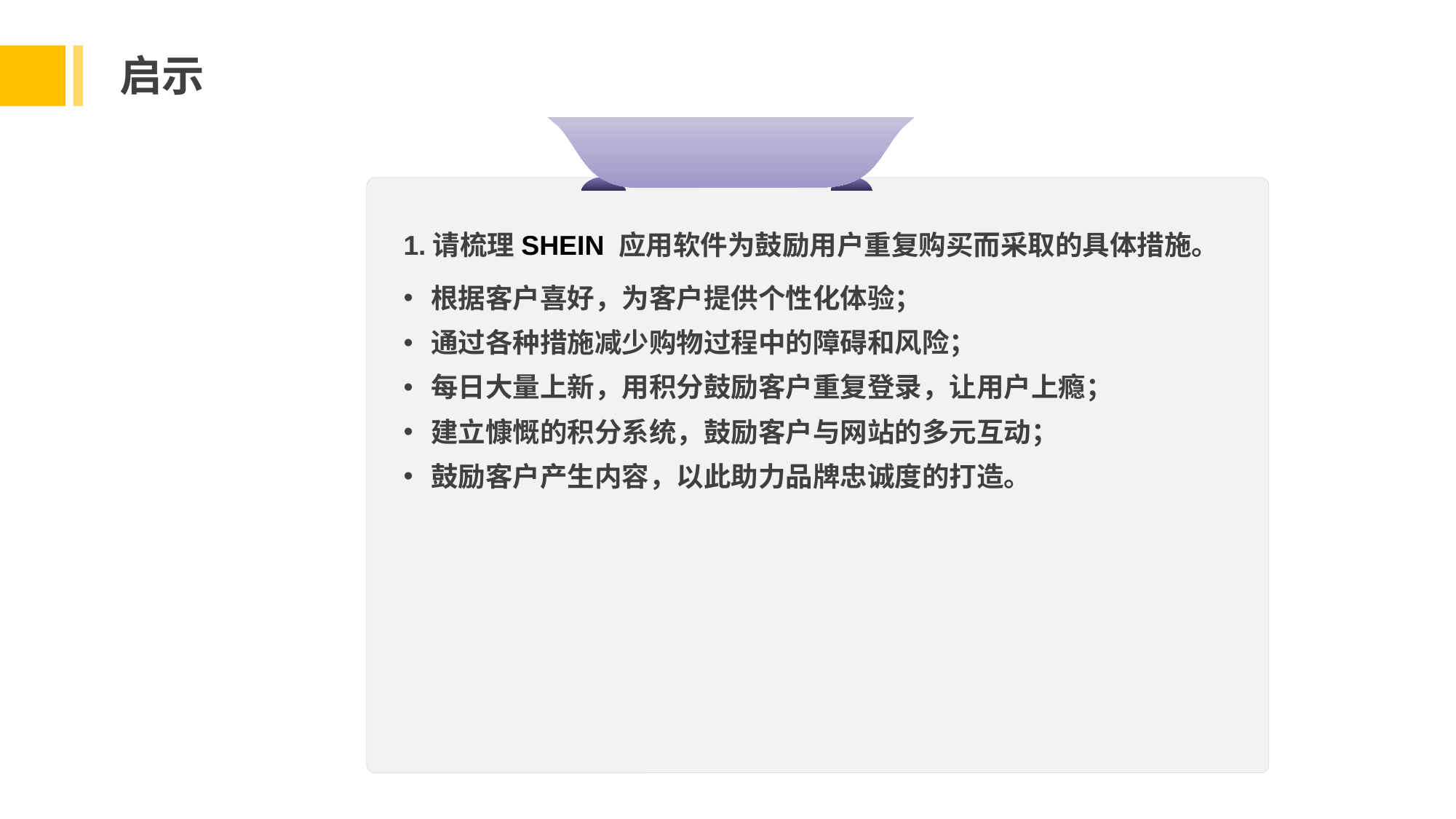

启示

1.请梳理SHEIN 应用软件为鼓励用户重复购买而采取的具体措施。
根据客户喜好，为客户提供个性化体验；
通过各种措施减少购物过程中的障碍和风险；
每日大量上新，用积分鼓励客户重复登录，让用户上瘾；
建立慷慨的积分系统，鼓励客户与网站的多元互动；
鼓励客户产生内容，以此助力品牌忠诚度的打造。